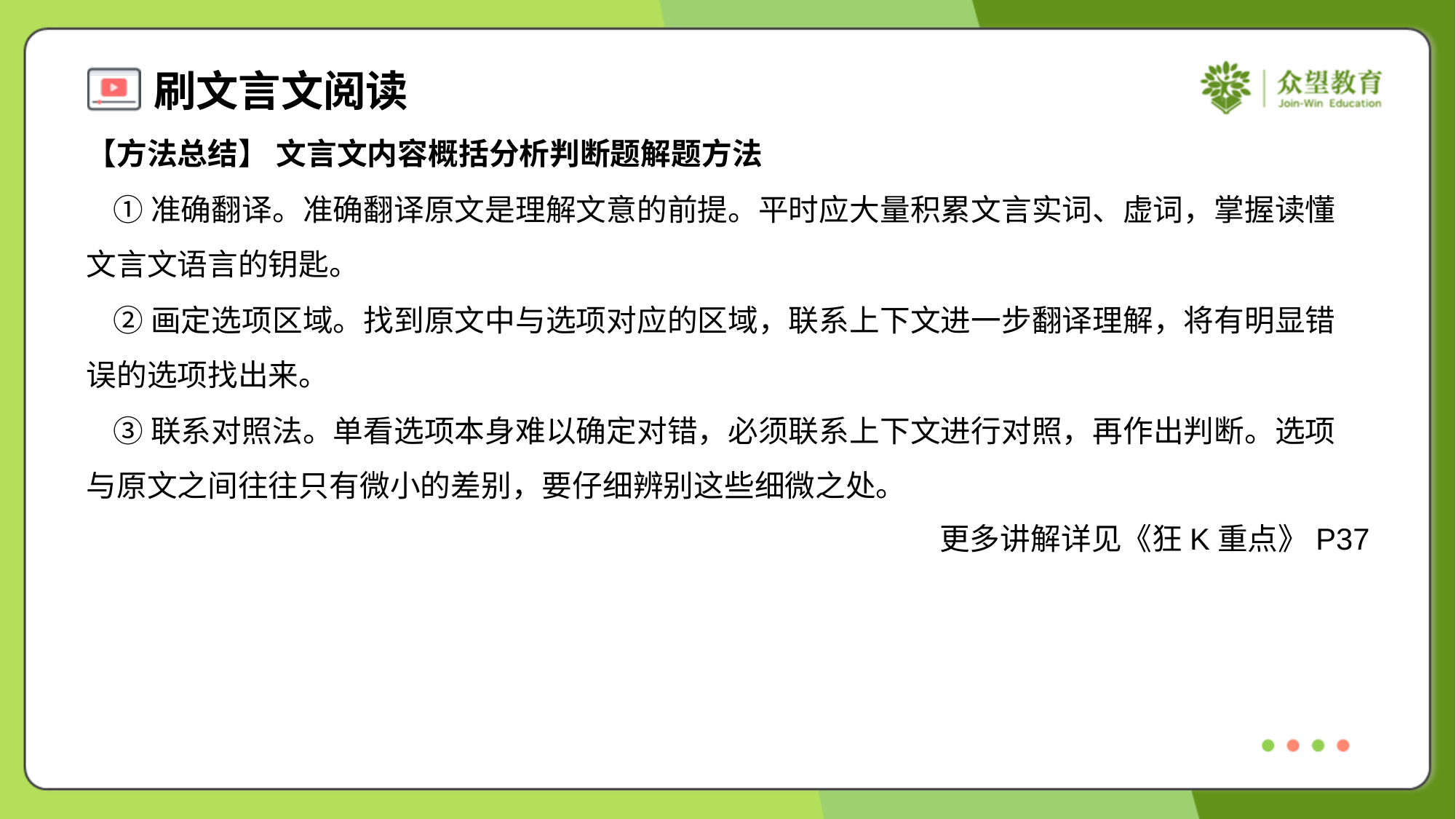

【方法总结】 文言文内容概括分析判断题解题方法
    ①准确翻译。准确翻译原文是理解文意的前提。平时应大量积累文言实词、虚词，掌握读懂
文言文语言的钥匙。
    ②画定选项区域。找到原文中与选项对应的区域，联系上下文进一步翻译理解，将有明显错
误的选项找出来。
    ③联系对照法。单看选项本身难以确定对错，必须联系上下文进行对照，再作出判断。选项
与原文之间往往只有微小的差别，要仔细辨别这些细微之处。
更多讲解详见《狂K重点》P37